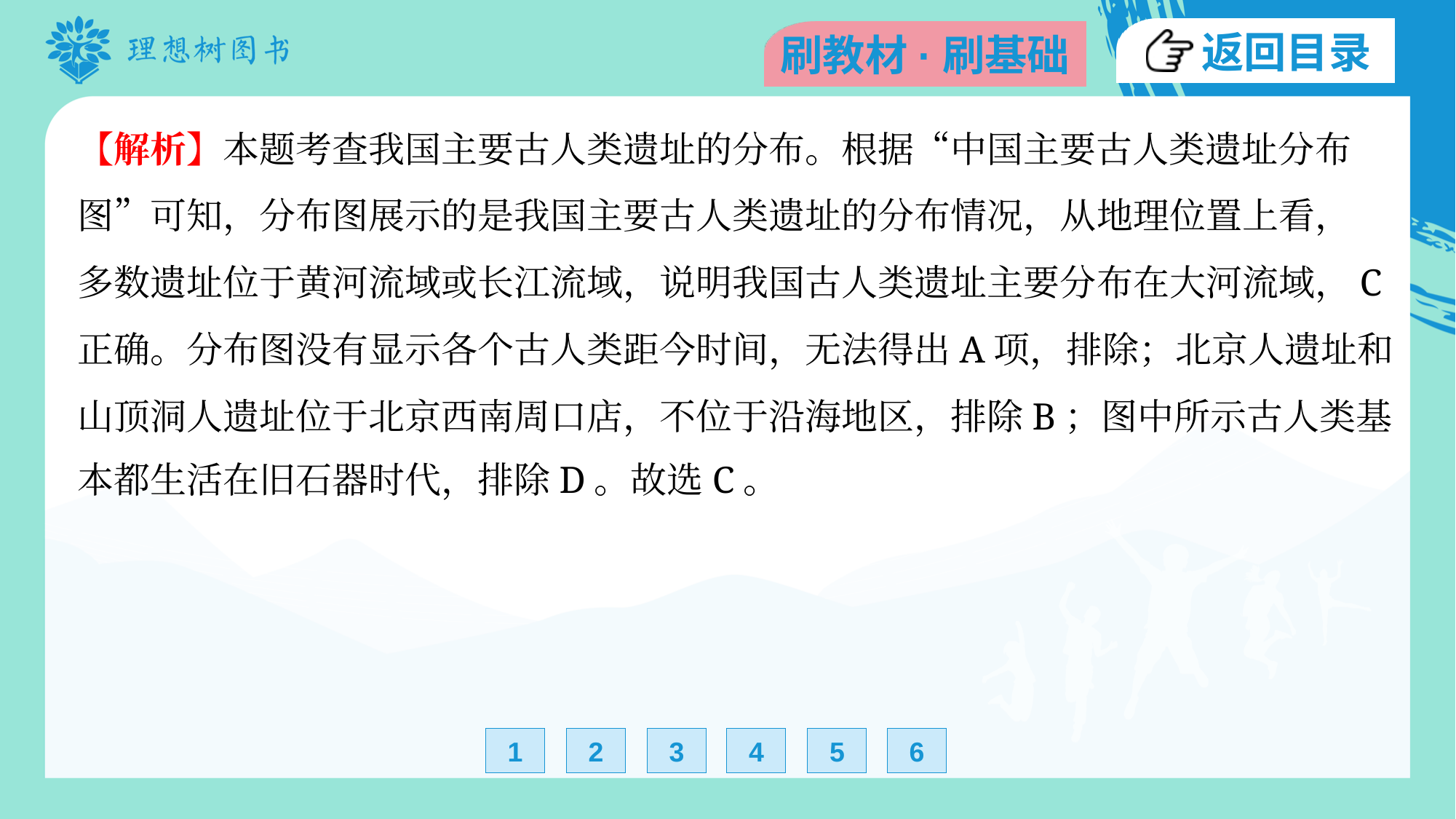

【解析】本题考查我国主要古人类遗址的分布。根据“中国主要古人类遗址分布
图”可知，分布图展示的是我国主要古人类遗址的分布情况，从地理位置上看，
多数遗址位于黄河流域或长江流域，说明我国古人类遗址主要分布在大河流域，C
正确。分布图没有显示各个古人类距今时间，无法得出A项，排除；北京人遗址和
山顶洞人遗址位于北京西南周口店，不位于沿海地区，排除B；图中所示古人类基
本都生活在旧石器时代，排除D。故选C。